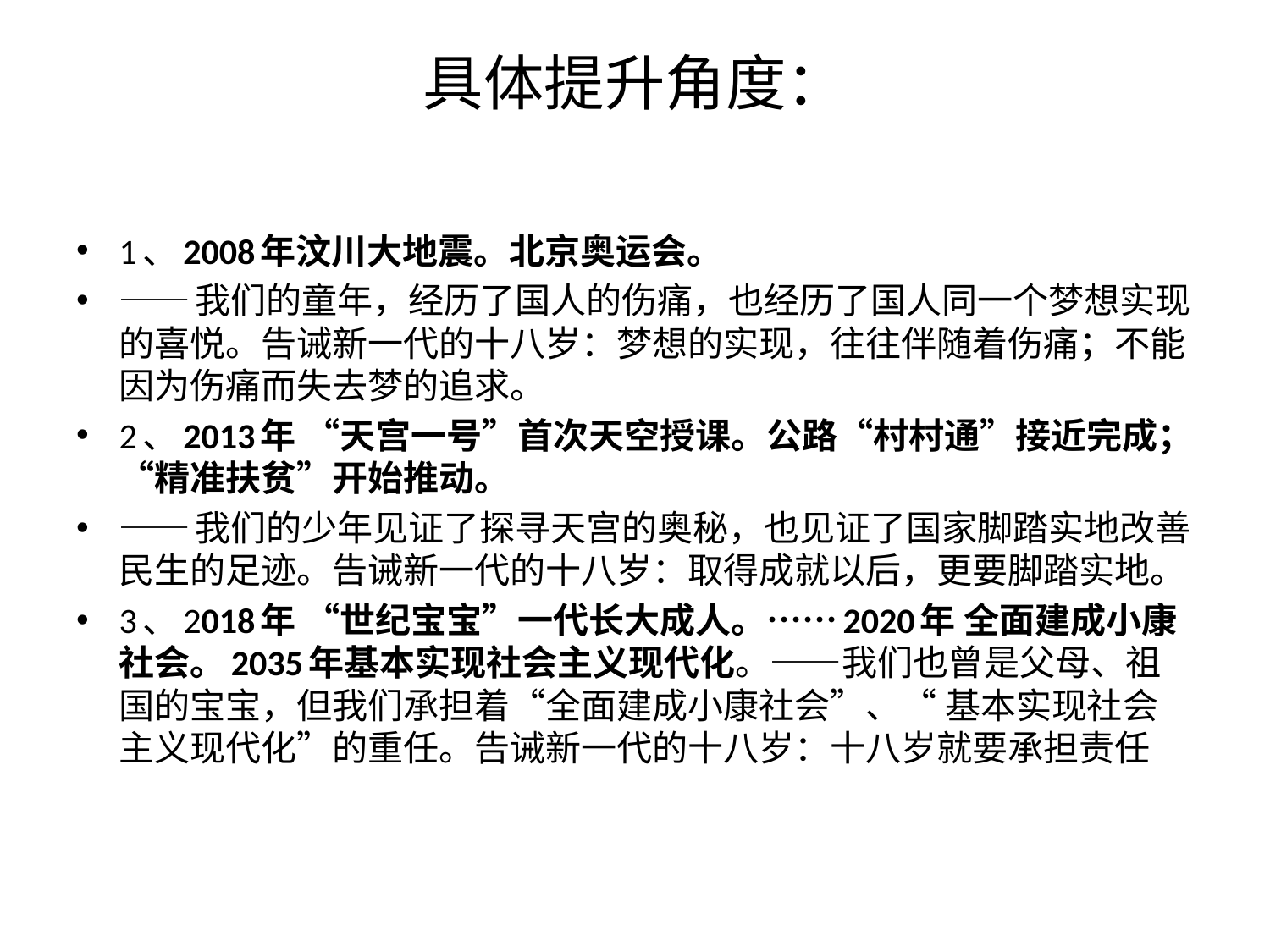

# 具体提升角度：
1、2008年汶川大地震。北京奥运会。
——我们的童年，经历了国人的伤痛，也经历了国人同一个梦想实现的喜悦。告诫新一代的十八岁：梦想的实现，往往伴随着伤痛；不能因为伤痛而失去梦的追求。
2、2013年 “天宫一号”首次天空授课。公路“村村通”接近完成；“精准扶贫”开始推动。
——我们的少年见证了探寻天宫的奥秘，也见证了国家脚踏实地改善民生的足迹。告诫新一代的十八岁：取得成就以后，更要脚踏实地。
3、2018年 “世纪宝宝”一代长大成人。……2020年 全面建成小康社会。2035年基本实现社会主义现代化。——我们也曾是父母、祖国的宝宝，但我们承担着“全面建成小康社会”、“ 基本实现社会主义现代化”的重任。告诫新一代的十八岁：十八岁就要承担责任